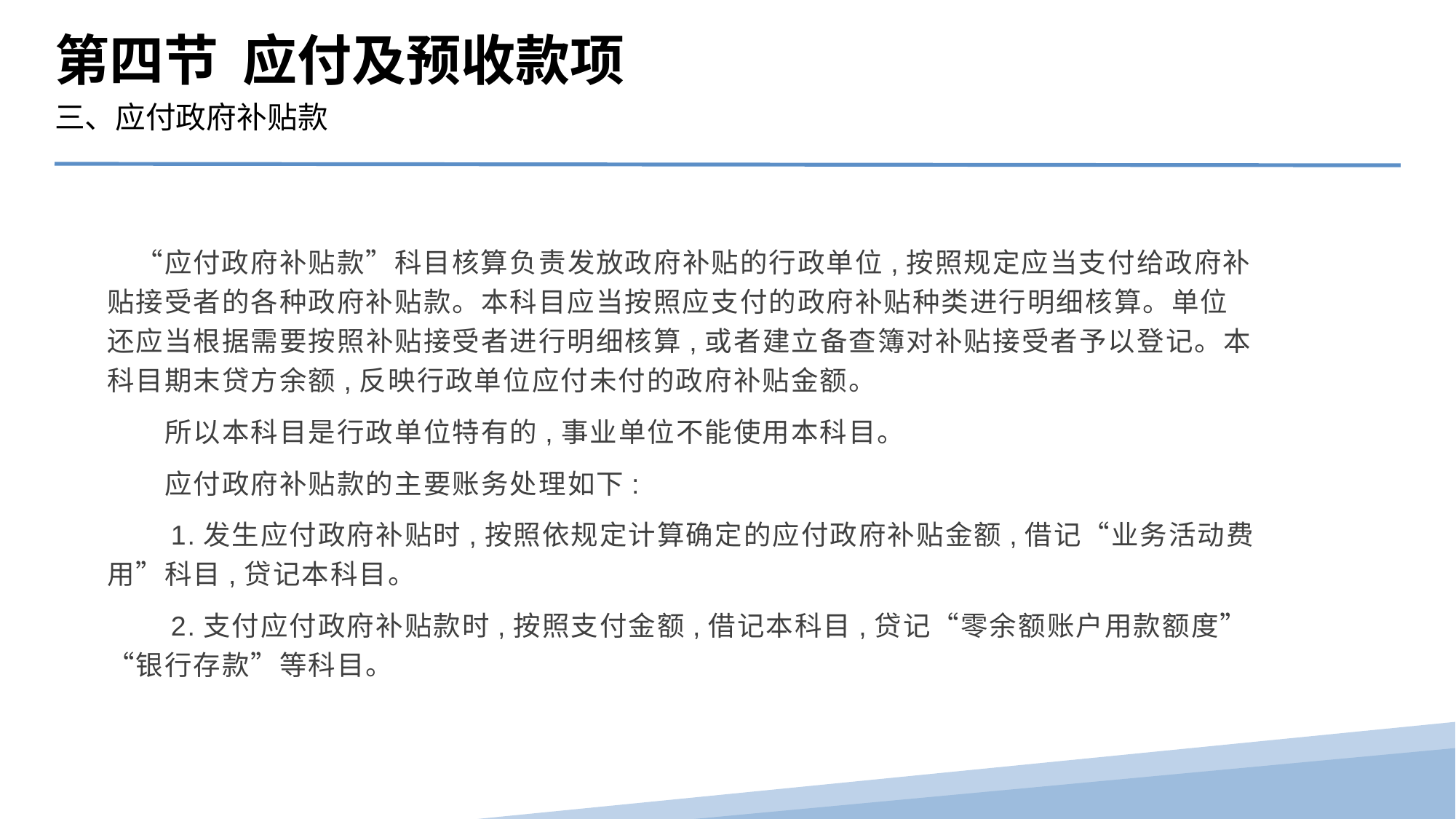

第四节  应付及预收款项
三、应付政府补贴款
　“应付政府补贴款”科目核算负责发放政府补贴的行政单位,按照规定应当支付给政府补贴接受者的各种政府补贴款。本科目应当按照应支付的政府补贴种类进行明细核算。单位还应当根据需要按照补贴接受者进行明细核算,或者建立备查簿对补贴接受者予以登记。本科目期末贷方余额,反映行政单位应付未付的政府补贴金额。
　　所以本科目是行政单位特有的,事业单位不能使用本科目。
　　应付政府补贴款的主要账务处理如下:
　　1.发生应付政府补贴时,按照依规定计算确定的应付政府补贴金额,借记“业务活动费用”科目,贷记本科目。
　　2.支付应付政府补贴款时,按照支付金额,借记本科目,贷记“零余额账户用款额度”“银行存款”等科目。